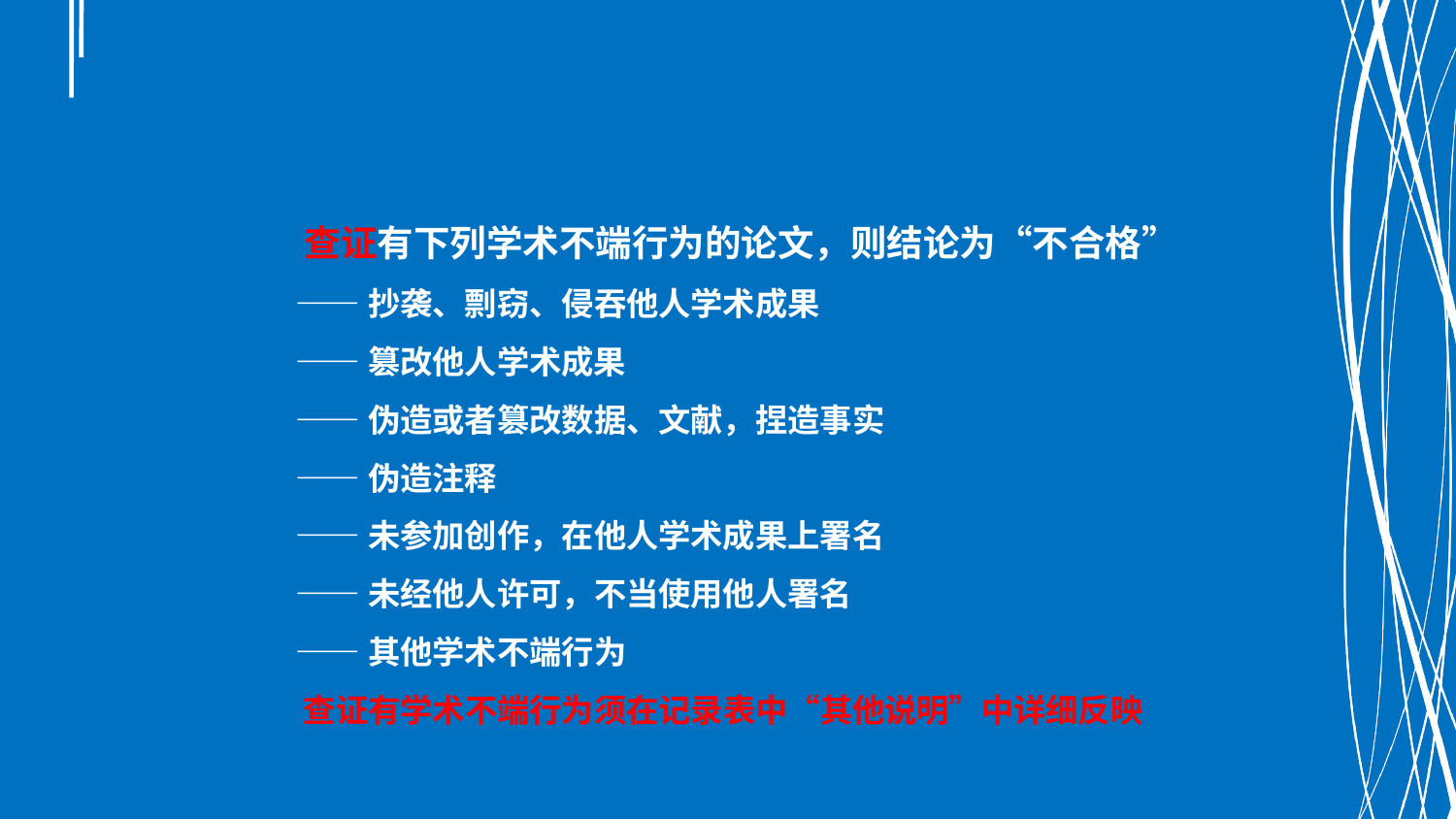

查证有下列学术不端行为的论文，则结论为“不合格”
        ——抄袭、剽窃、侵吞他人学术成果
        ——篡改他人学术成果
        ——伪造或者篡改数据、文献，捏造事实
        ——伪造注释
        ——未参加创作，在他人学术成果上署名
        ——未经他人许可，不当使用他人署名
        ——其他学术不端行为
        查证有学术不端行为须在记录表中“其他说明”中详细反映